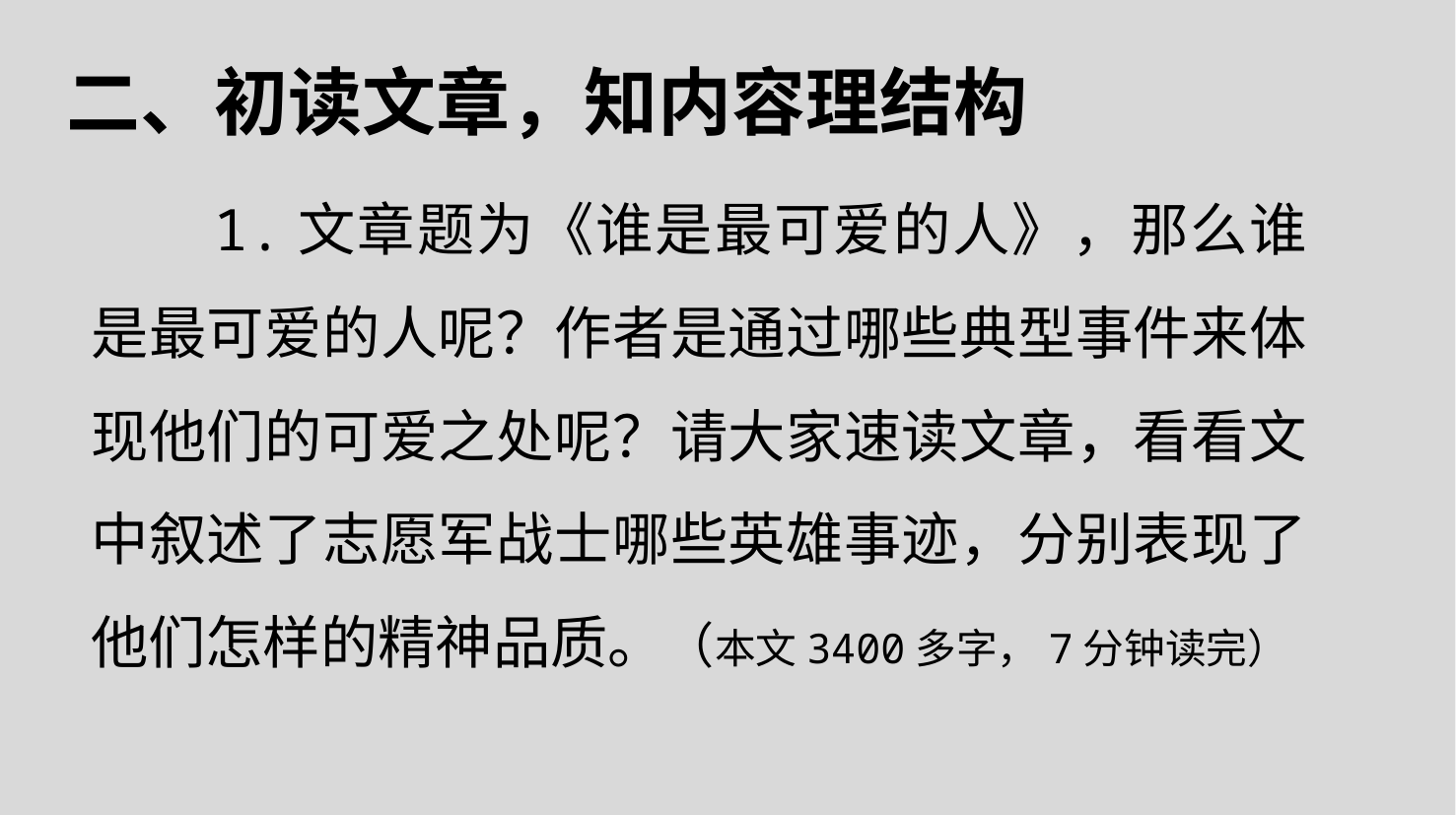

二、初读文章，知内容理结构
  1.文章题为《谁是最可爱的人》，那么谁是最可爱的人呢？作者是通过哪些典型事件来体现他们的可爱之处呢？请大家速读文章，看看文中叙述了志愿军战士哪些英雄事迹，分别表现了他们怎样的精神品质。（本文3400多字，7分钟读完）